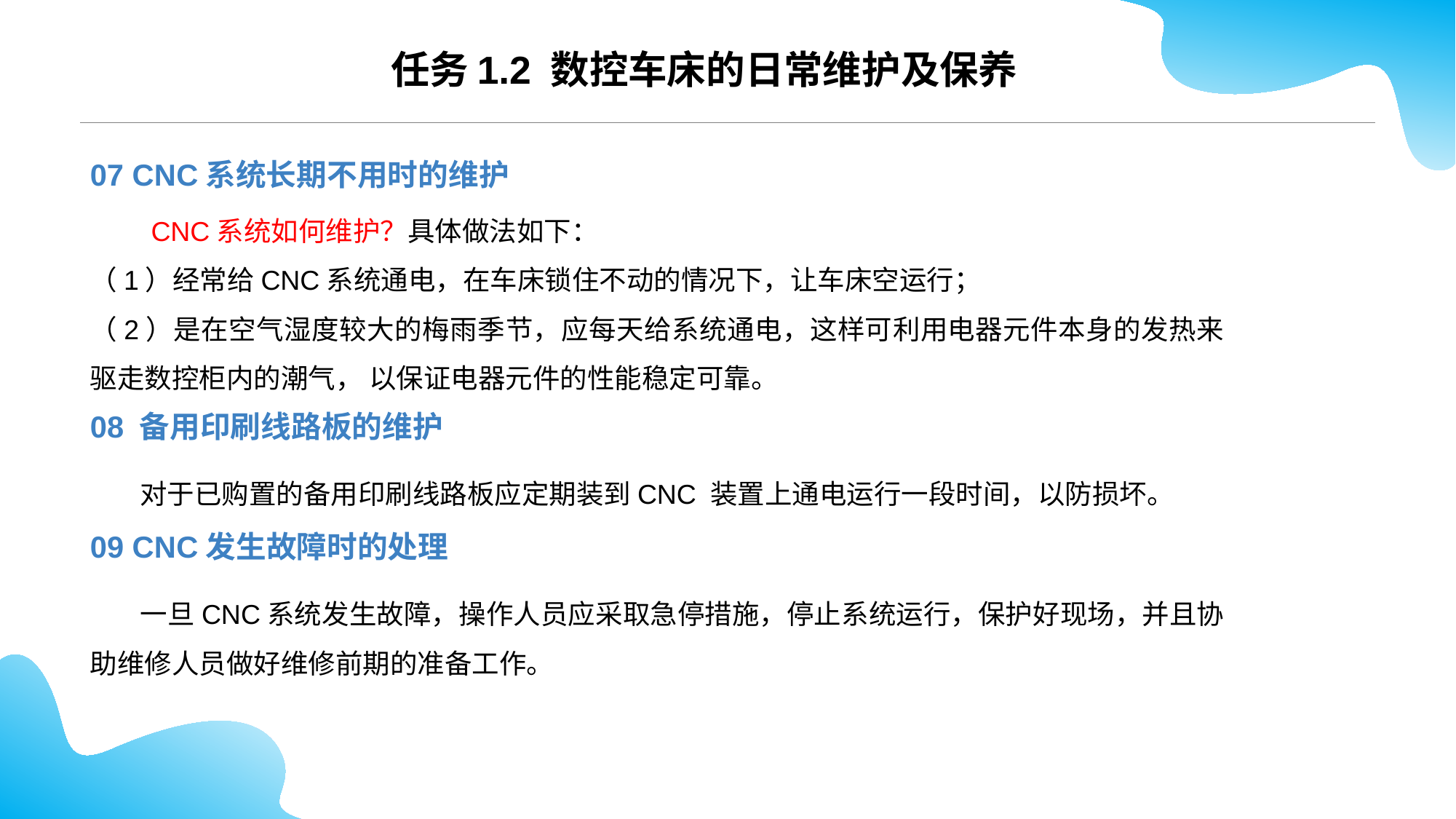

任务1.2 数控车床的日常维护及保养
07 CNC系统长期不用时的维护
        CNC系统如何维护？具体做法如下：
（1）经常给CNC系统通电，在车床锁住不动的情况下，让车床空运行；
（2）是在空气湿度较大的梅雨季节，应每天给系统通电，这样可利用电器元件本身的发热来驱走数控柜内的潮气， 以保证电器元件的性能稳定可靠。

08 备用印刷线路板的维护
       对于已购置的备用印刷线路板应定期装到CNC 装置上通电运行一段时间，以防损坏。
09 CNC发生故障时的处理
       一旦CNC系统发生故障，操作人员应采取急停措施，停止系统运行，保护好现场，并且协助维修人员做好维修前期的准备工作。